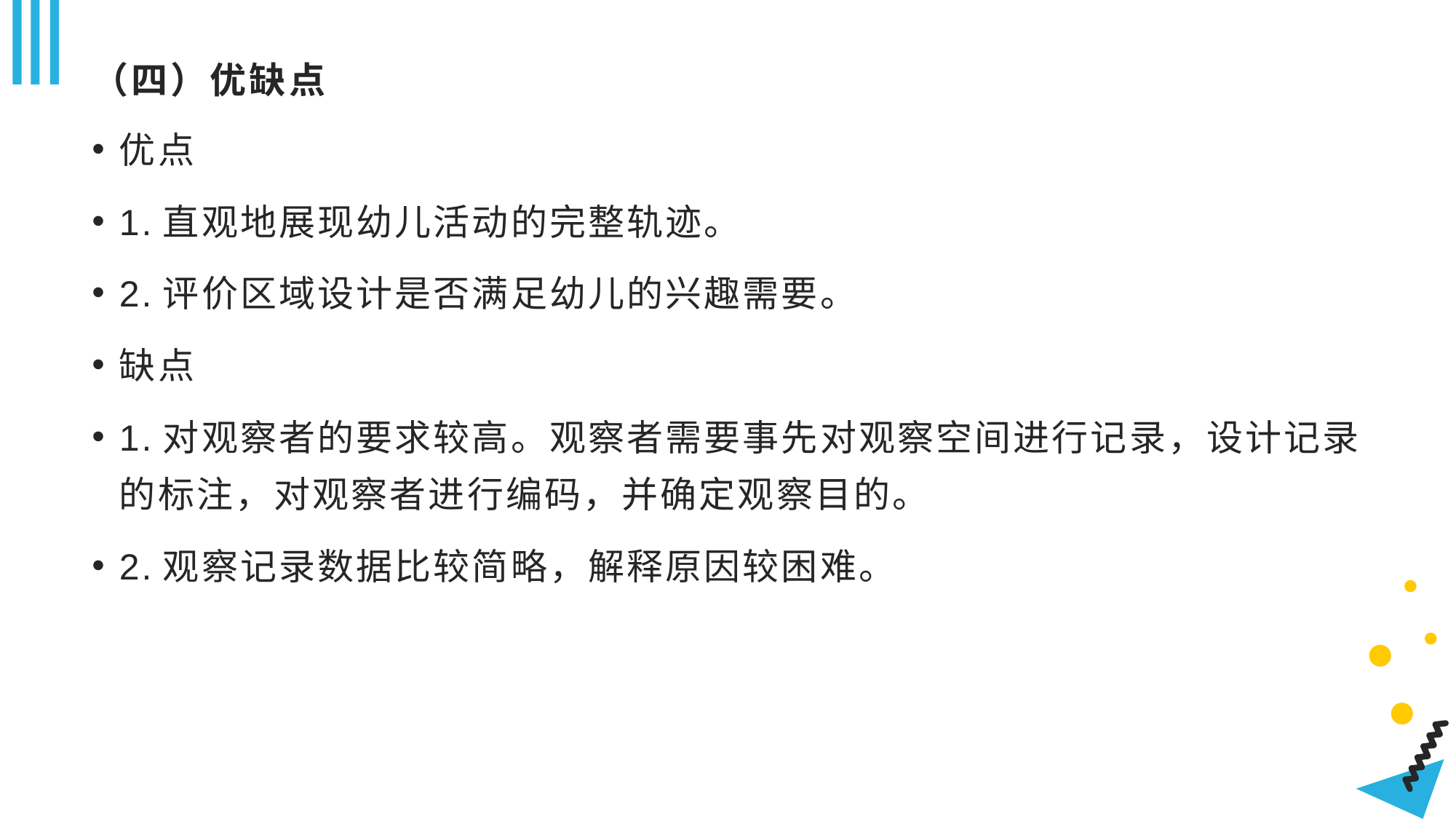

# （四）优缺点
优点
1.直观地展现幼儿活动的完整轨迹。
2.评价区域设计是否满足幼儿的兴趣需要。
缺点
1.对观察者的要求较高。观察者需要事先对观察空间进行记录，设计记录的标注，对观察者进行编码，并确定观察目的。
2.观察记录数据比较简略，解释原因较困难。